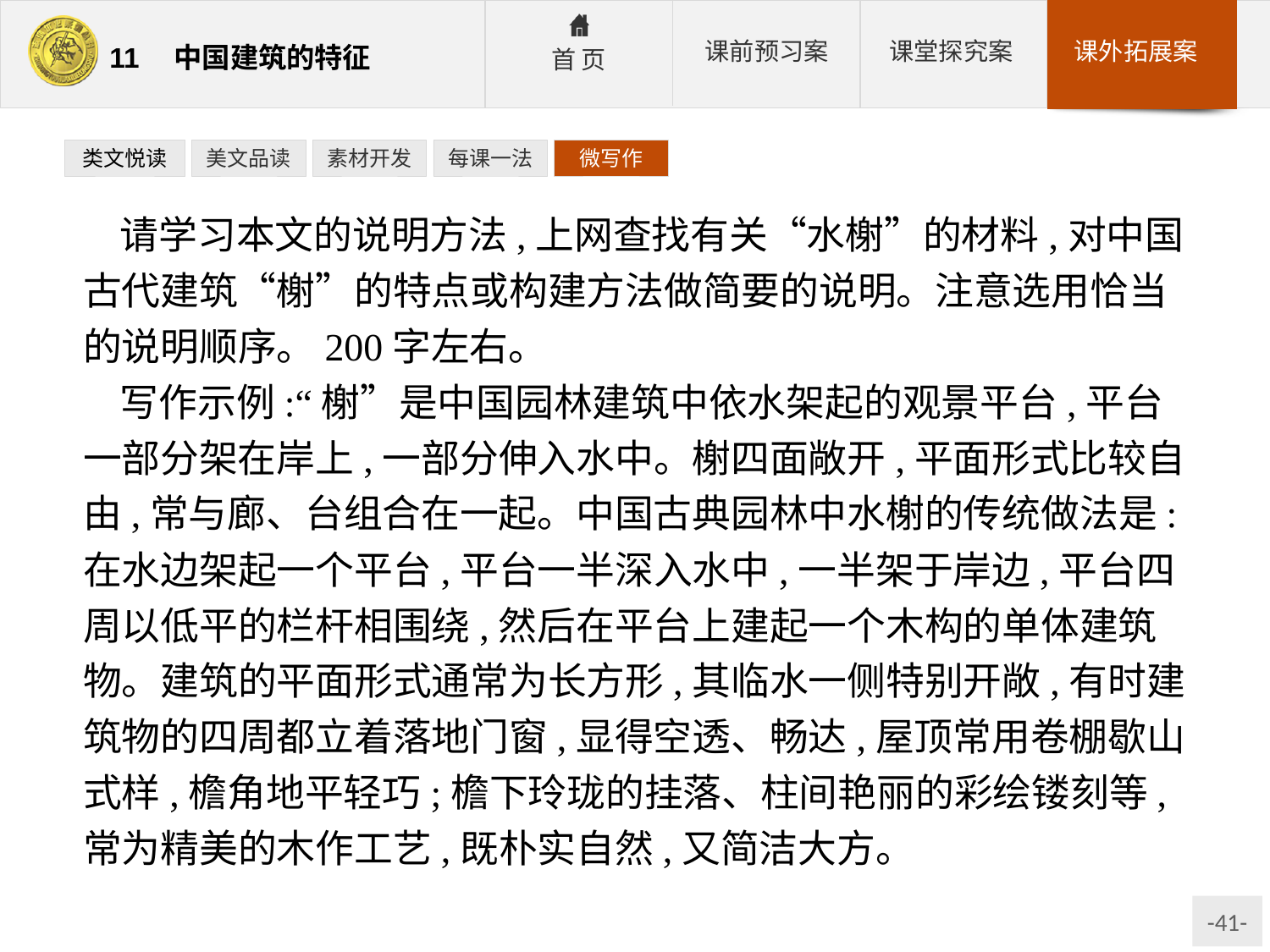

类文悦读
美文品读
素材开发
每课一法
微写作
请学习本文的说明方法,上网查找有关“水榭”的材料,对中国古代建筑“榭”的特点或构建方法做简要的说明。注意选用恰当的说明顺序。200字左右。
写作示例:“榭”是中国园林建筑中依水架起的观景平台,平台一部分架在岸上,一部分伸入水中。榭四面敞开,平面形式比较自由,常与廊、台组合在一起。中国古典园林中水榭的传统做法是:在水边架起一个平台,平台一半深入水中,一半架于岸边,平台四周以低平的栏杆相围绕,然后在平台上建起一个木构的单体建筑物。建筑的平面形式通常为长方形,其临水一侧特别开敞,有时建筑物的四周都立着落地门窗,显得空透、畅达,屋顶常用卷棚歇山式样,檐角地平轻巧;檐下玲珑的挂落、柱间艳丽的彩绘镂刻等,常为精美的木作工艺,既朴实自然,又简洁大方。